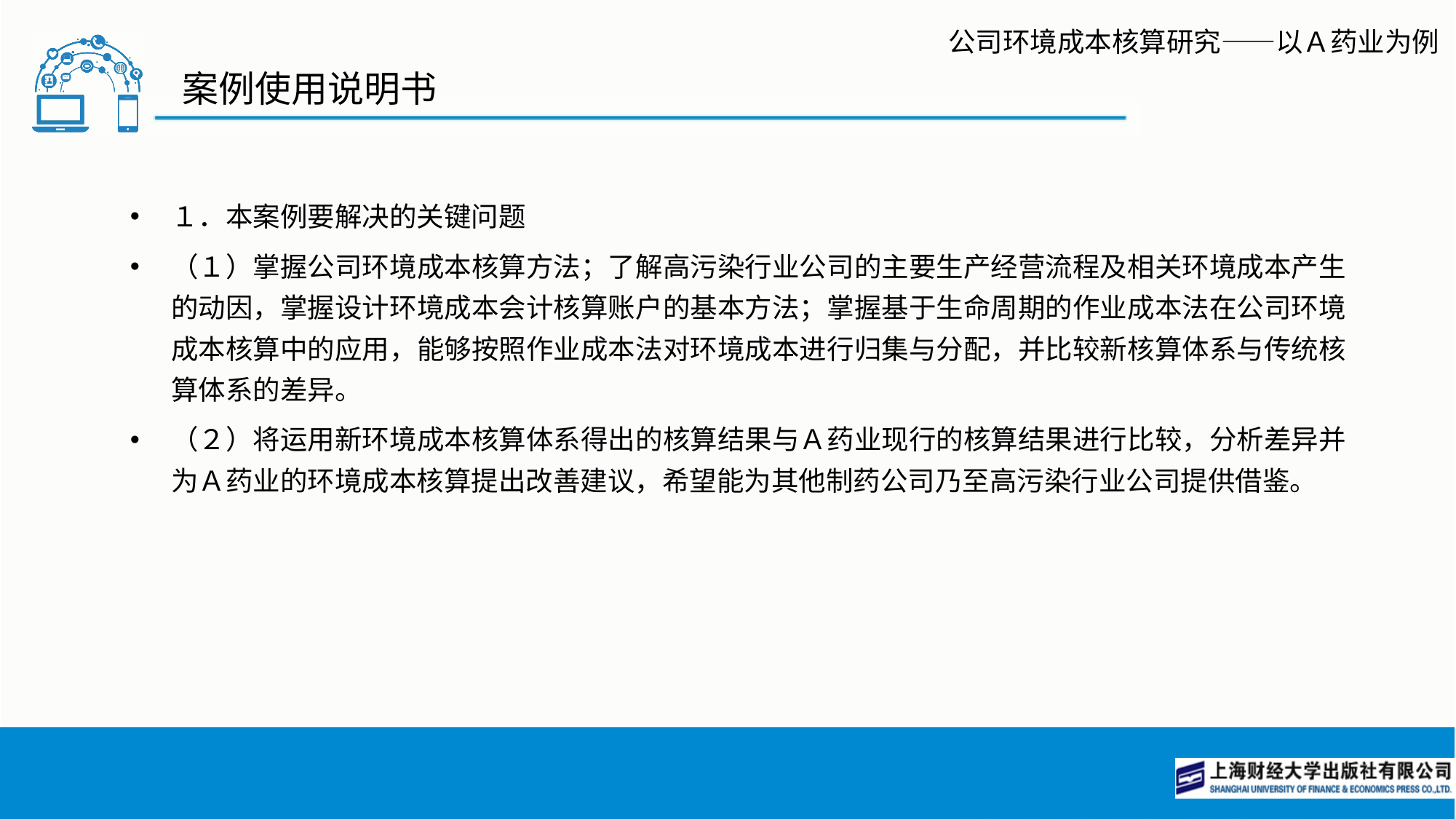

公司环境成本核算研究——以Ａ药业为例
# 案例使用说明书
１．本案例要解决的关键问题
（１）掌握公司环境成本核算方法；了解高污染行业公司的主要生产经营流程及相关环境成本产生的动因，掌握设计环境成本会计核算账户的基本方法；掌握基于生命周期的作业成本法在公司环境成本核算中的应用，能够按照作业成本法对环境成本进行归集与分配，并比较新核算体系与传统核算体系的差异。
（２）将运用新环境成本核算体系得出的核算结果与Ａ药业现行的核算结果进行比较，分析差异并为Ａ药业的环境成本核算提出改善建议，希望能为其他制药公司乃至高污染行业公司提供借鉴。